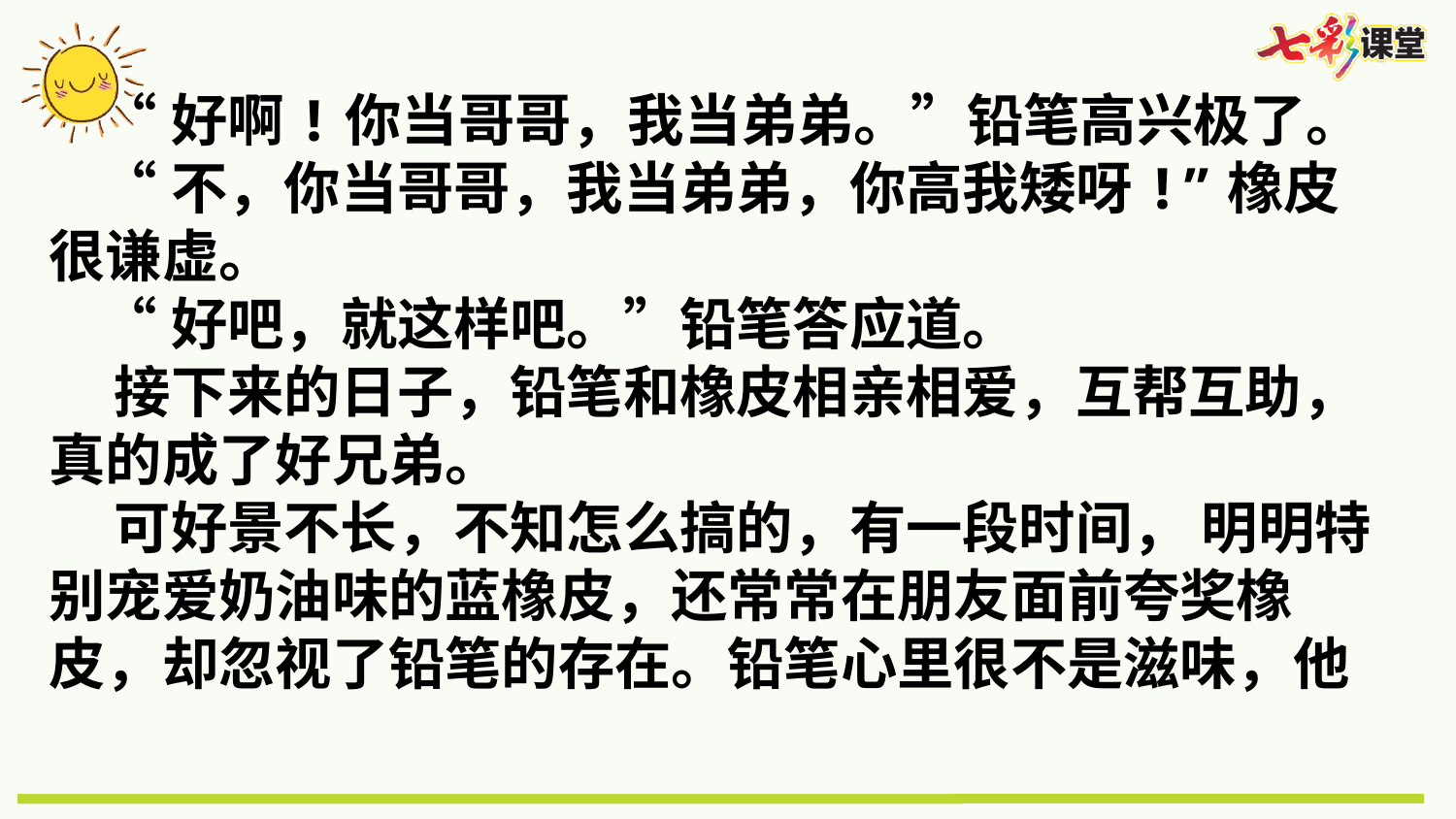

“好啊!你当哥哥，我当弟弟。”铅笔高兴极了。
    “不，你当哥哥，我当弟弟，你高我矮呀!”橡皮很谦虚。
    “好吧，就这样吧。”铅笔答应道。
    接下来的日子，铅笔和橡皮相亲相爱，互帮互助，真的成了好兄弟。
    可好景不长，不知怎么搞的，有一段时间， 明明特别宠爱奶油味的蓝橡皮，还常常在朋友面前夸奖橡皮，却忽视了铅笔的存在。铅笔心里很不是滋味，他